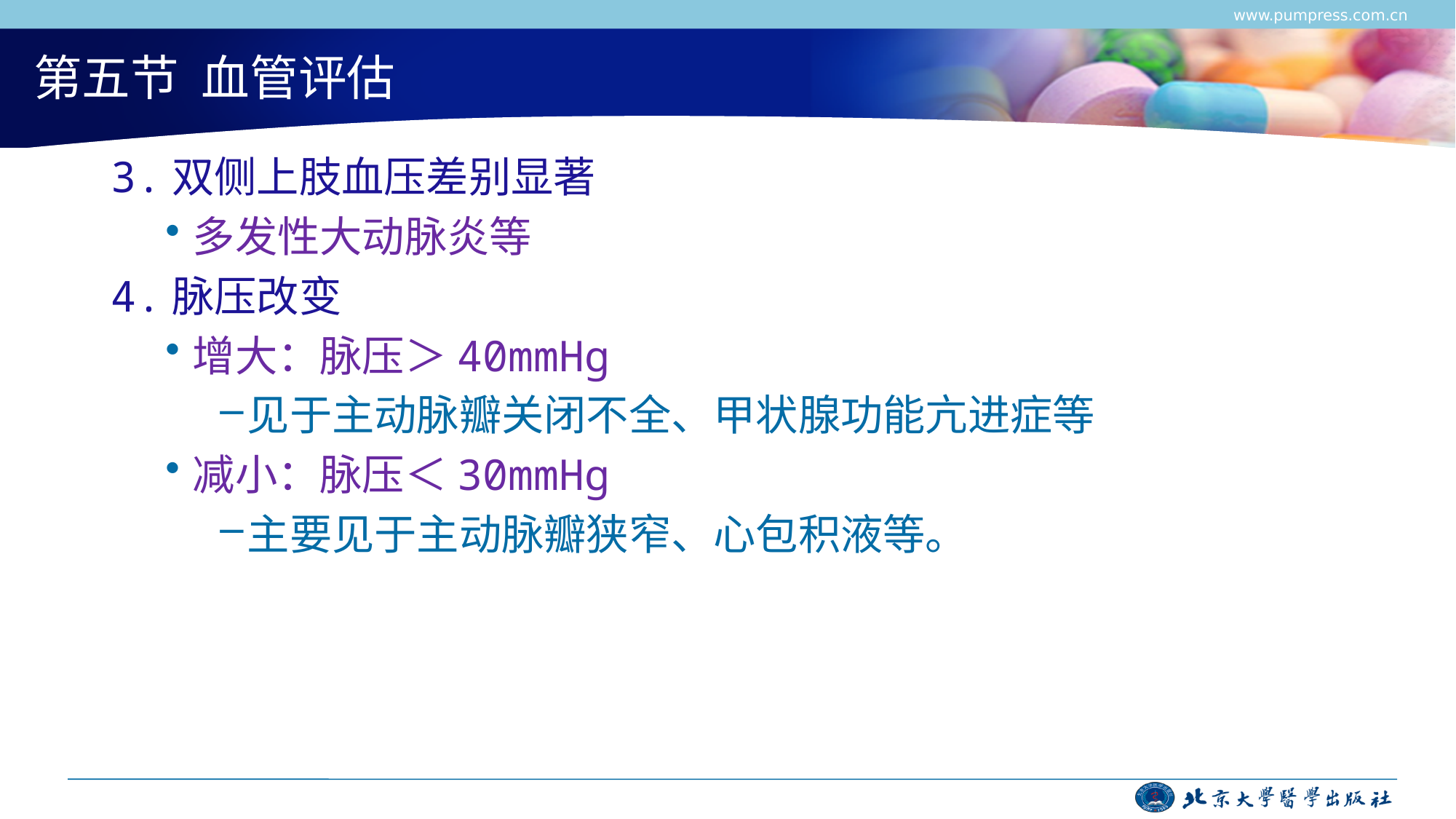

www.pumpress.com.cn
# 第五节  血管评估
3.双侧上肢血压差别显著
多发性大动脉炎等
4.脉压改变
增大：脉压＞40mmHg
见于主动脉瓣关闭不全、甲状腺功能亢进症等
减小：脉压＜30mmHg
主要见于主动脉瓣狭窄、心包积液等。